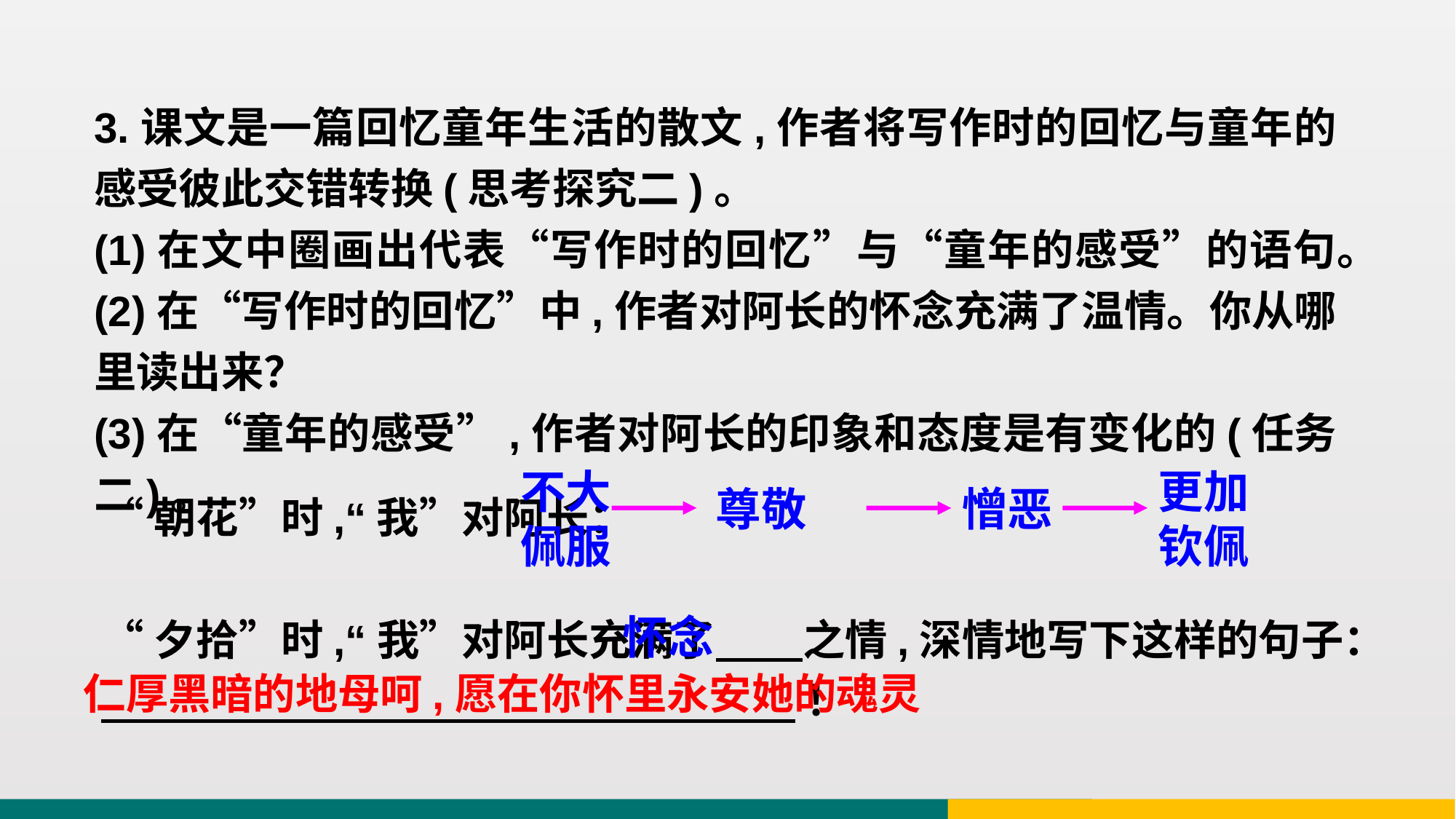

3.课文是一篇回忆童年生活的散文,作者将写作时的回忆与童年的感受彼此交错转换(思考探究二)。
(1)在文中圈画出代表“写作时的回忆”与“童年的感受”的语句。
(2)在“写作时的回忆”中,作者对阿长的怀念充满了温情。你从哪里读出来？
(3)在“童年的感受”,作者对阿长的印象和态度是有变化的(任务二)。
不大佩服
更加钦佩
“朝花”时,“我”对阿长：

“夕拾”时,“我”对阿长充满了         之情,深情地写下这样的句子：
                                                                        ！
憎恶
尊敬

怀念
仁厚黑暗的地母呵,愿在你怀里永安她的魂灵